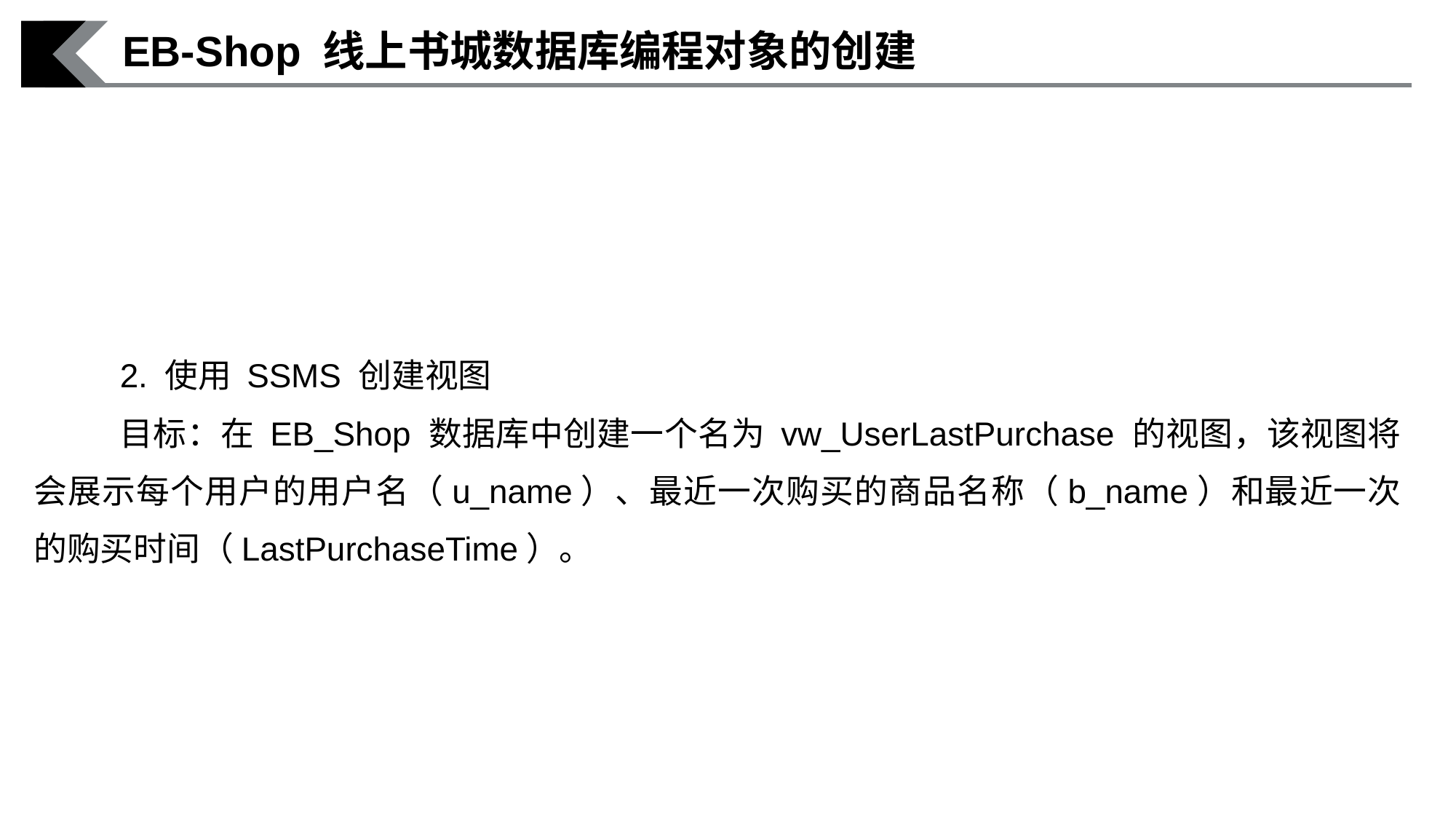

EB-Shop 线上书城数据库编程对象的创建
2. 使用 SSMS 创建视图
目标：在 EB_Shop 数据库中创建一个名为 vw_UserLastPurchase 的视图，该视图将会展示每个用户的用户名（u_name）、最近一次购买的商品名称（b_name）和最近一次的购买时间（LastPurchaseTime）。